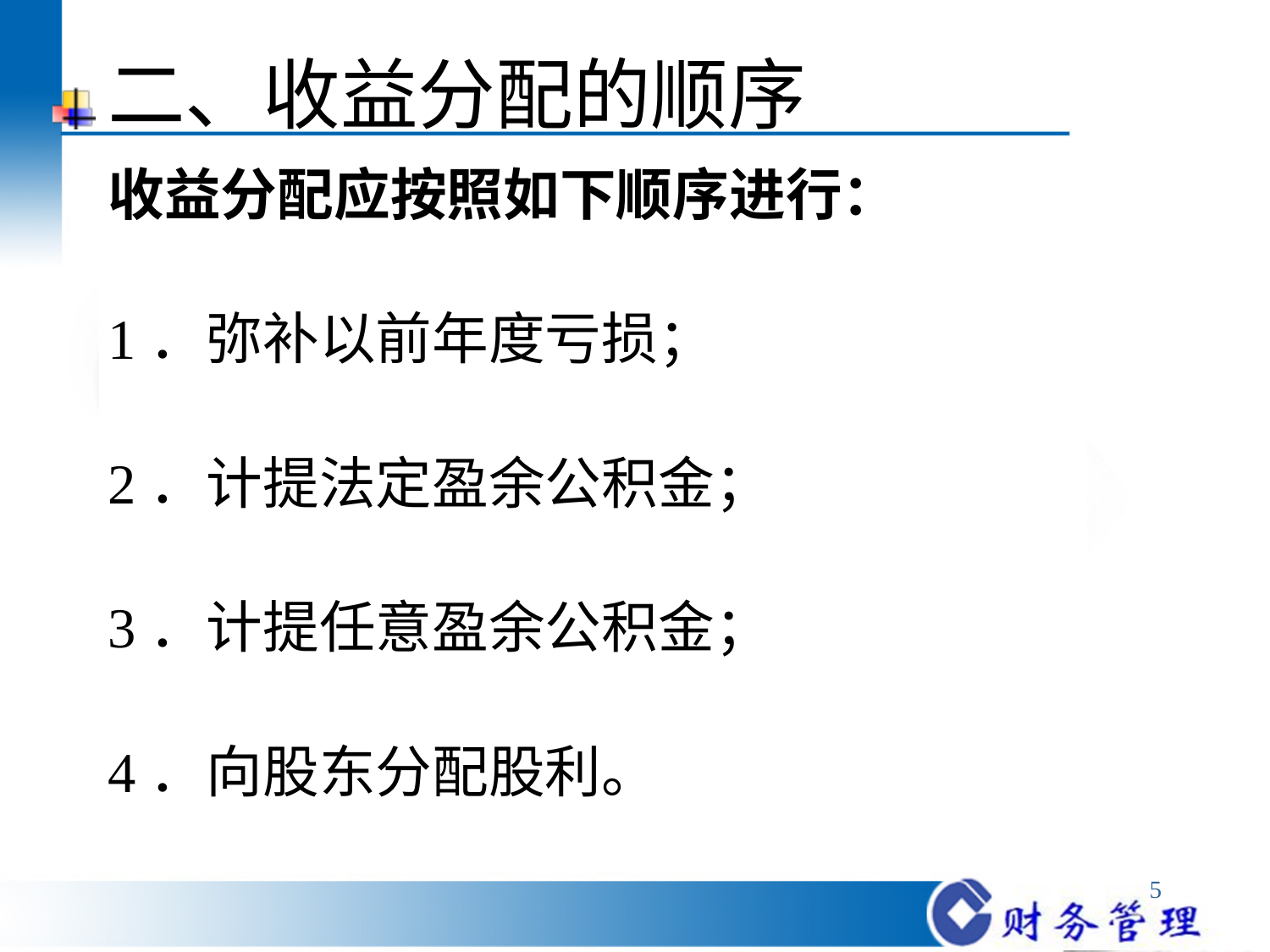

# 二、收益分配的顺序
收益分配应按照如下顺序进行：

1．弥补以前年度亏损；

2．计提法定盈余公积金；

3．计提任意盈余公积金；

4．向股东分配股利。

5